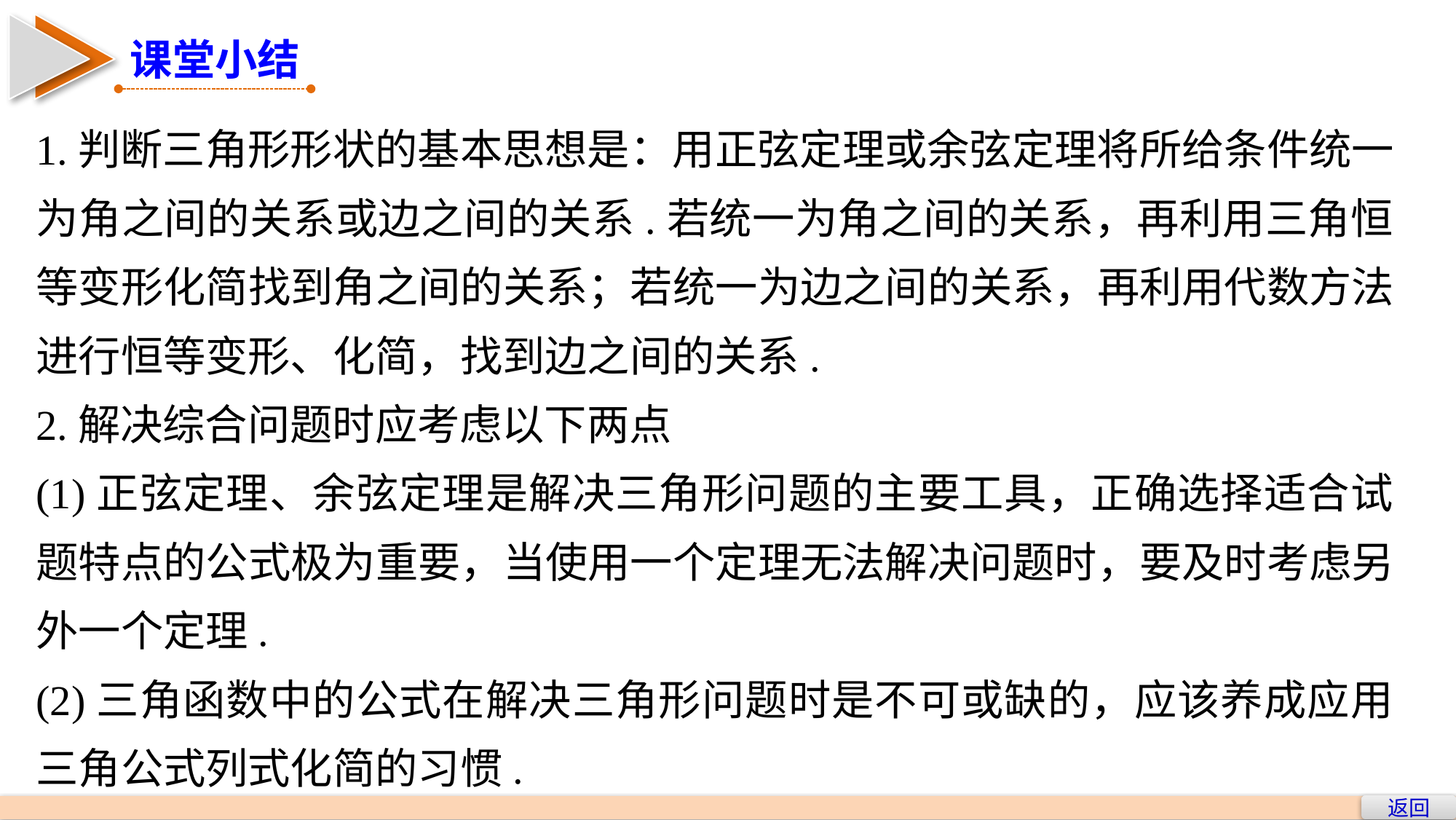

课堂小结
1.判断三角形形状的基本思想是：用正弦定理或余弦定理将所给条件统一为角之间的关系或边之间的关系.若统一为角之间的关系，再利用三角恒等变形化简找到角之间的关系；若统一为边之间的关系，再利用代数方法进行恒等变形、化简，找到边之间的关系.
2.解决综合问题时应考虑以下两点
(1)正弦定理、余弦定理是解决三角形问题的主要工具，正确选择适合试题特点的公式极为重要，当使用一个定理无法解决问题时，要及时考虑另外一个定理.
(2)三角函数中的公式在解决三角形问题时是不可或缺的，应该养成应用三角公式列式化简的习惯.
返回